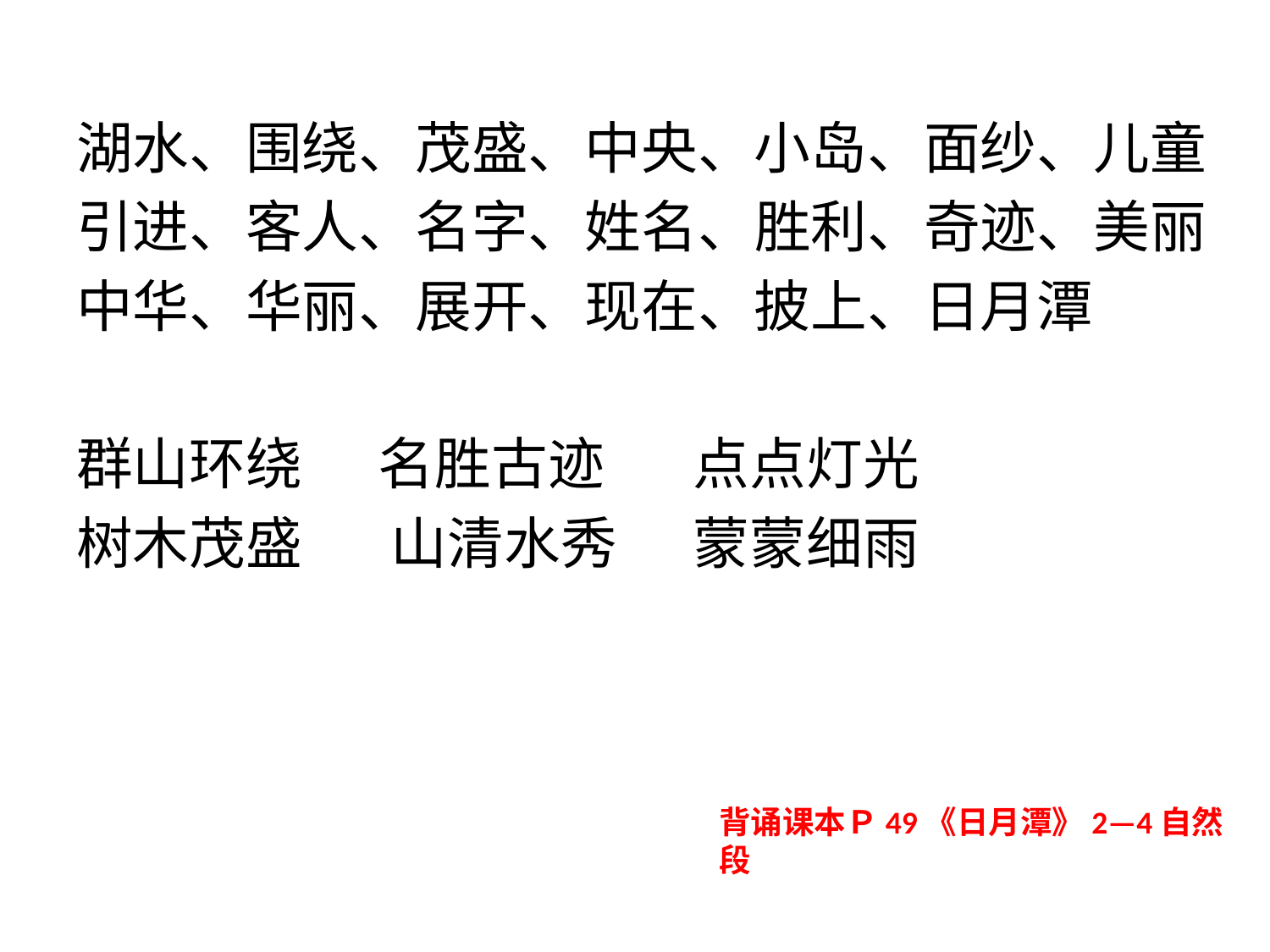

湖水、围绕、茂盛、中央、小岛、面纱、儿童
引进、客人、名字、姓名、胜利、奇迹、美丽
中华、华丽、展开、现在、披上、日月潭

群山环绕      名胜古迹       点点灯光
树木茂盛       山清水秀      蒙蒙细雨
背诵课本Ｐ49《日月潭》2—4自然段